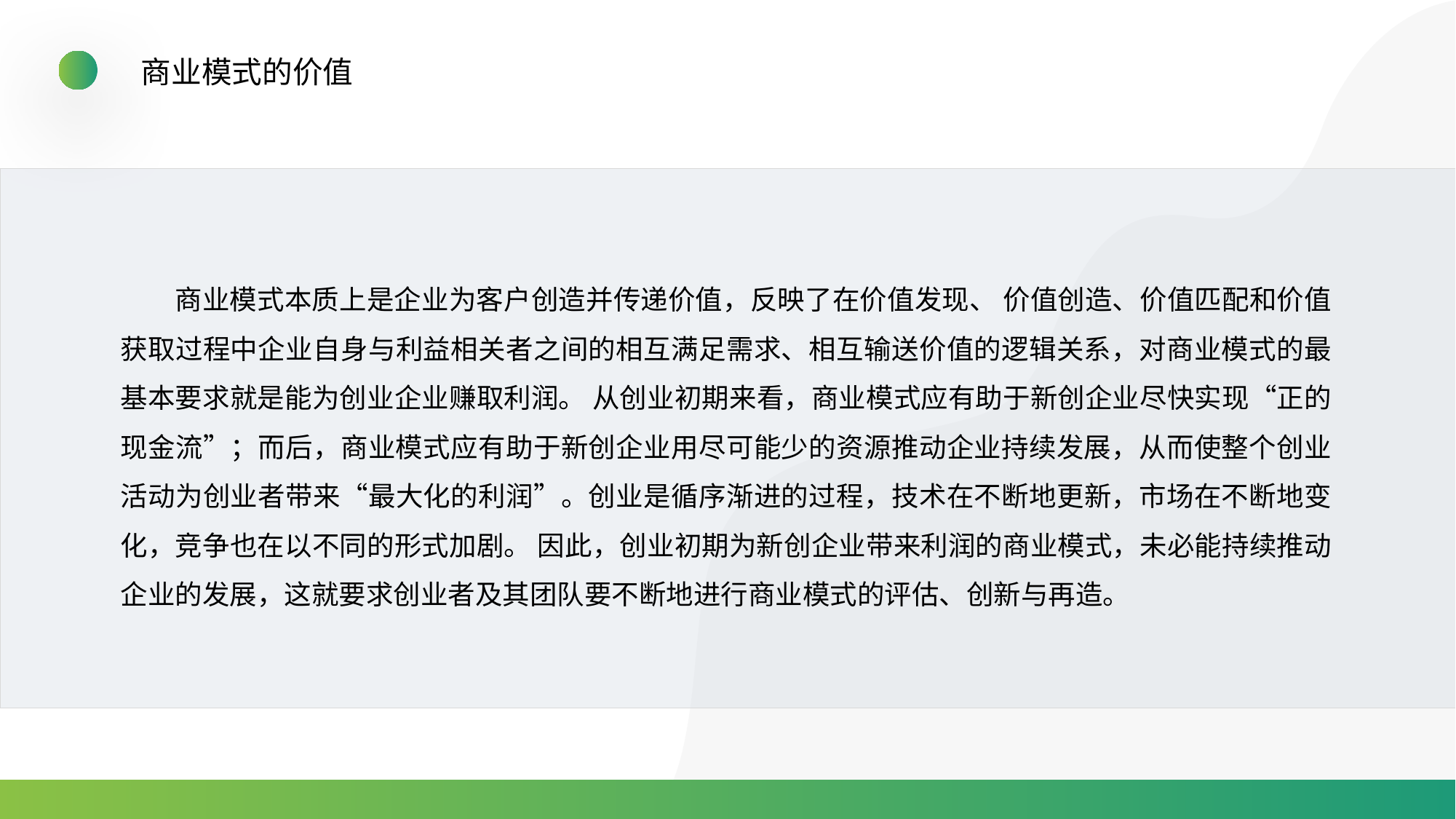

商业模式的价值

商业模式本质上是企业为客户创造并传递价值，反映了在价值发现、 价值创造、价值匹配和价值获取过程中企业自身与利益相关者之间的相互满足需求、相互输送价值的逻辑关系，对商业模式的最基本要求就是能为创业企业赚取利润。 从创业初期来看，商业模式应有助于新创企业尽快实现“正的现金流”；而后，商业模式应有助于新创企业用尽可能少的资源推动企业持续发展，从而使整个创业活动为创业者带来“最大化的利润”。创业是循序渐进的过程，技术在不断地更新，市场在不断地变化，竞争也在以不同的形式加剧。 因此，创业初期为新创企业带来利润的商业模式，未必能持续推动企业的发展，这就要求创业者及其团队要不断地进行商业模式的评估、创新与再造。